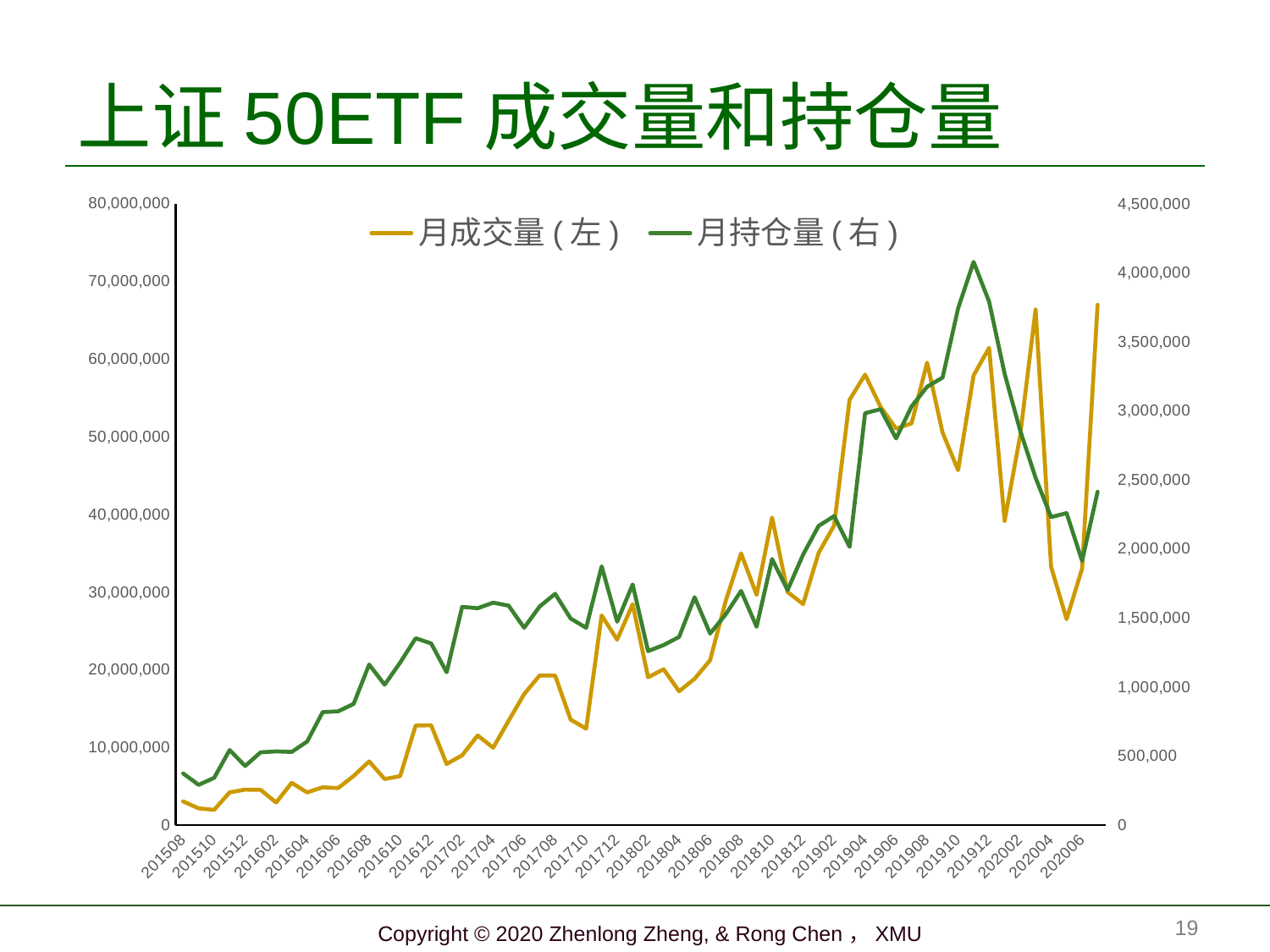

# 上证50ETF成交量和持仓量

### Chart

| Category | 月成交量(左) | 月持仓量(右) |
|---|---|---|
| 201508 | 3046438.0 | 373755.0 |
| 201509 | 2144420.0 | 291158.0 |
| 201510 | 1957154.0 | 341682.0 |
| 201511 | 4210044.0 | 543503.0 |
| 201512 | 4556769.0 | 427775.0 |
| 201601 | 4531033.0 | 526926.0 |
| 201602 | 2897369.0 | 533253.0 |
| 201603 | 5433374.0 | 529431.0 |
| 201604 | 4197332.0 | 604652.0 |
| 201605 | 4859578.0 | 817611.0 |
| 201606 | 4758522.0 | 823437.0 |
| 201607 | 6320117.0 | 877489.0 |
| 201608 | 8193461.0 | 1162241.0 |
| 201609 | 5922628.0 | 1016303.0 |
| 201610 | 6294930.0 | 1176437.0 |
| 201611 | 12814642.0 | 1352470.0 |
| 201612 | 12846361.0 | 1315282.0 |
| 201701 | 7860856.0 | 1106004.0 |
| 201702 | 8981701.0 | 1580312.0 |
| 201703 | 11534674.0 | 1569999.0 |
| 201704 | 9957394.0 | 1610453.0 |
| 201705 | 13429180.0 | 1588449.0 |
| 201706 | 16861196.0 | 1428568.0 |
| 201707 | 19259726.0 | 1582895.0 |
| 201708 | 19241778.0 | 1674333.0 |
| 201709 | 13571651.0 | 1495478.0 |
| 201710 | 12415039.0 | 1428356.0 |
| 201711 | 27002190.0 | 1873590.0 |
| 201712 | 23860774.0 | 1472443.0 |
| 201801 | 28430605.0 | 1742411.0 |
| 201802 | 19022627.0 | 1259499.0 |
| 201803 | 20056247.0 | 1303332.0 |
| 201804 | 17219026.0 | 1362025.0 |
| 201805 | 18825855.0 | 1649761.0 |
| 201806 | 21222822.0 | 1386606.0 |
| 201807 | 28792510.0 | 1524360.0 |
| 201808 | 34971456.0 | 1695382.0 |
| 201809 | 29633602.0 | 1436217.0 |
| 201810 | 39595143.0 | 1926242.0 |
| 201811 | 29999723.0 | 1701849.0 |
| 201812 | 28441564.0 | 1958650.0 |
| 201901 | 35020905.0 | 2166622.0 |
| 201902 | 38565546.0 | 2237627.0 |
| 201903 | 54762309.0 | 2014709.0 |
| 201904 | 57995532.0 | 2983185.0 |
| 201905 | 53835766.0 | 3012141.0 |
| 201906 | 51038444.0 | 2799748.0 |
| 201907 | 51726259.0 | 3032254.0 |
| 201908 | 59543172.0 | 3174352.0 |
| 201909 | 50524969.0 | 3241128.0 |
| 201910 | 45692803.0 | 3741468.0 |
| 201911 | 57891351.0 | 4078463.0 |
| 201912 | 61440635.0 | 3791365.0 |
| 202001 | 39169341.0 | 3269893.0 |
| 202002 | 50093916.0 | 2858786.0 |
| 202003 | 66375406.0 | 2515216.0 |
| 202004 | 33255021.0 | 2230520.0 |
| 202005 | 26505992.0 | 2259143.0 |
| 202006 | 33012416.0 | 1913372.0 |
| 202007 | 66985249.0 | 2413607.0 |
19